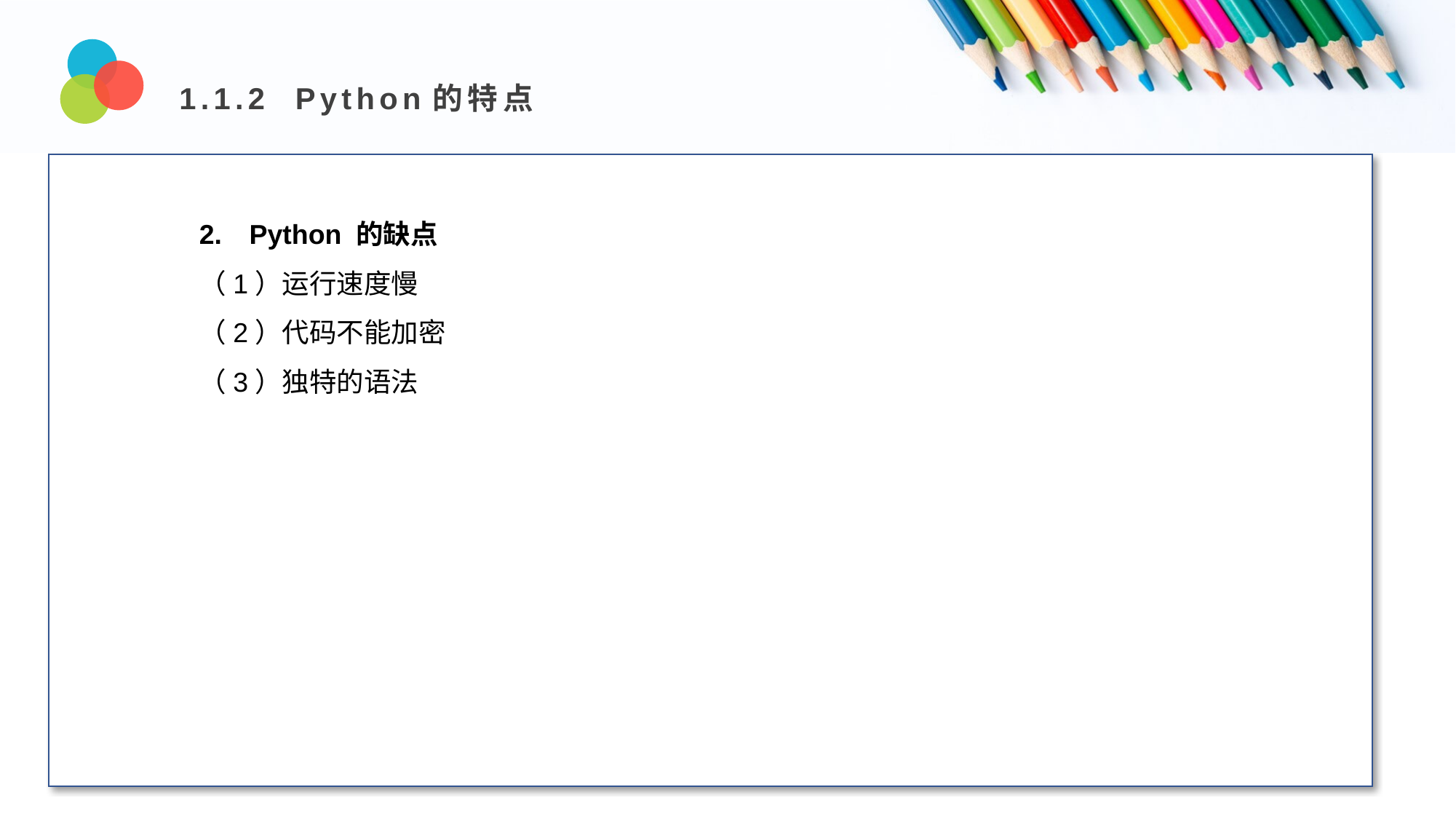

1.1.2  Python的特点
Design and Production
2. Python 的缺点
（1）运行速度慢
（2）代码不能加密
（3）独特的语法